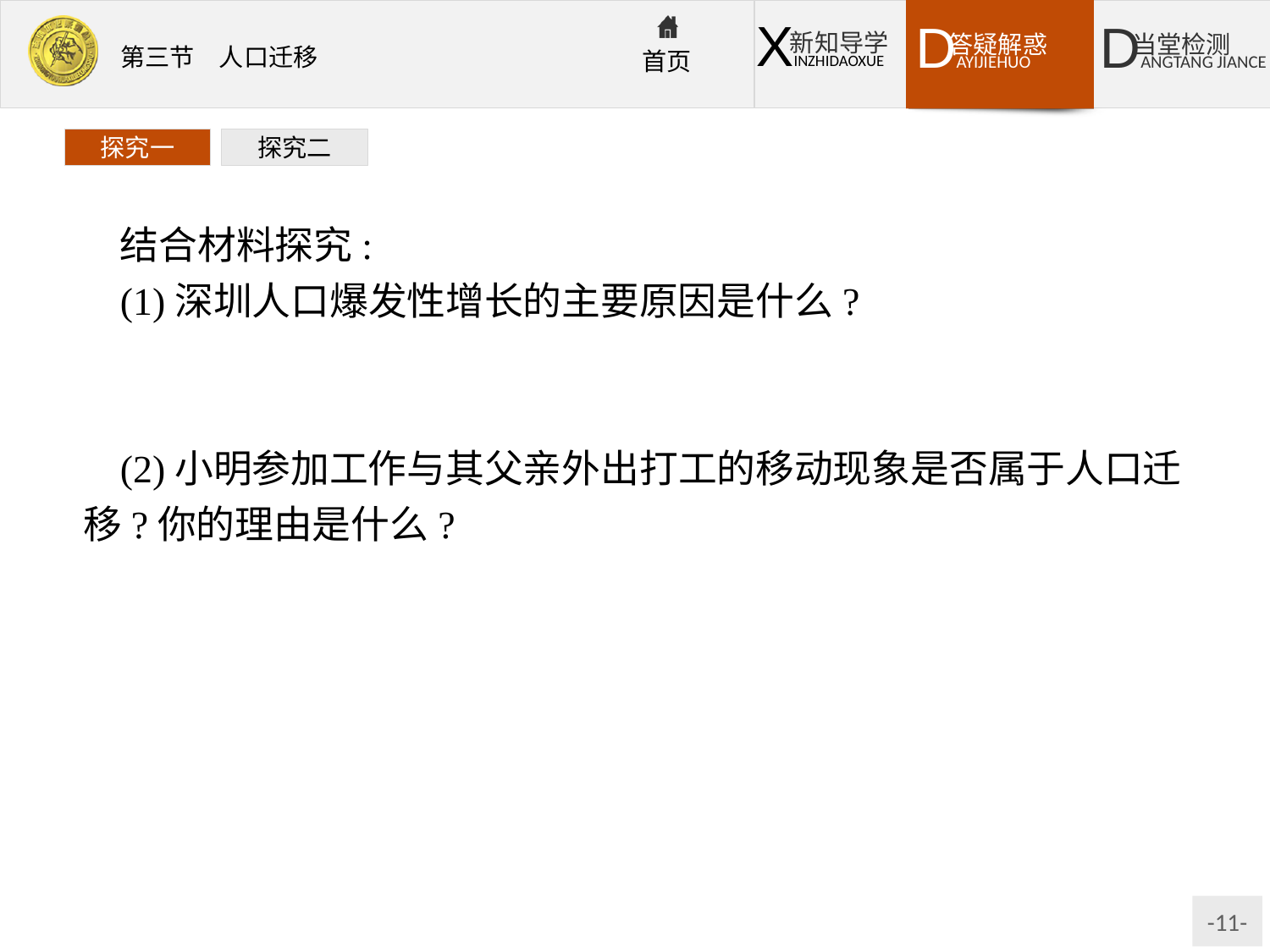

探究一
探究二
结合材料探究:
(1)深圳人口爆发性增长的主要原因是什么?
提示大量的人口迁入。说明一个地区人口数量的变化,受人口自然增长和人口迁移两个方面的影响。
(2)小明参加工作与其父亲外出打工的移动现象是否属于人口迁移?你的理由是什么?
提示小明在上海参加工作属于人口迁移现象。其父亲农闲时外出打工,农忙时回家务农,不属于人口迁移。
人口迁移一般具备三个条件:①必须改变居住地;②改变居住地需持续一段时间(一般一年以上);③必须超越一定的行政界线。